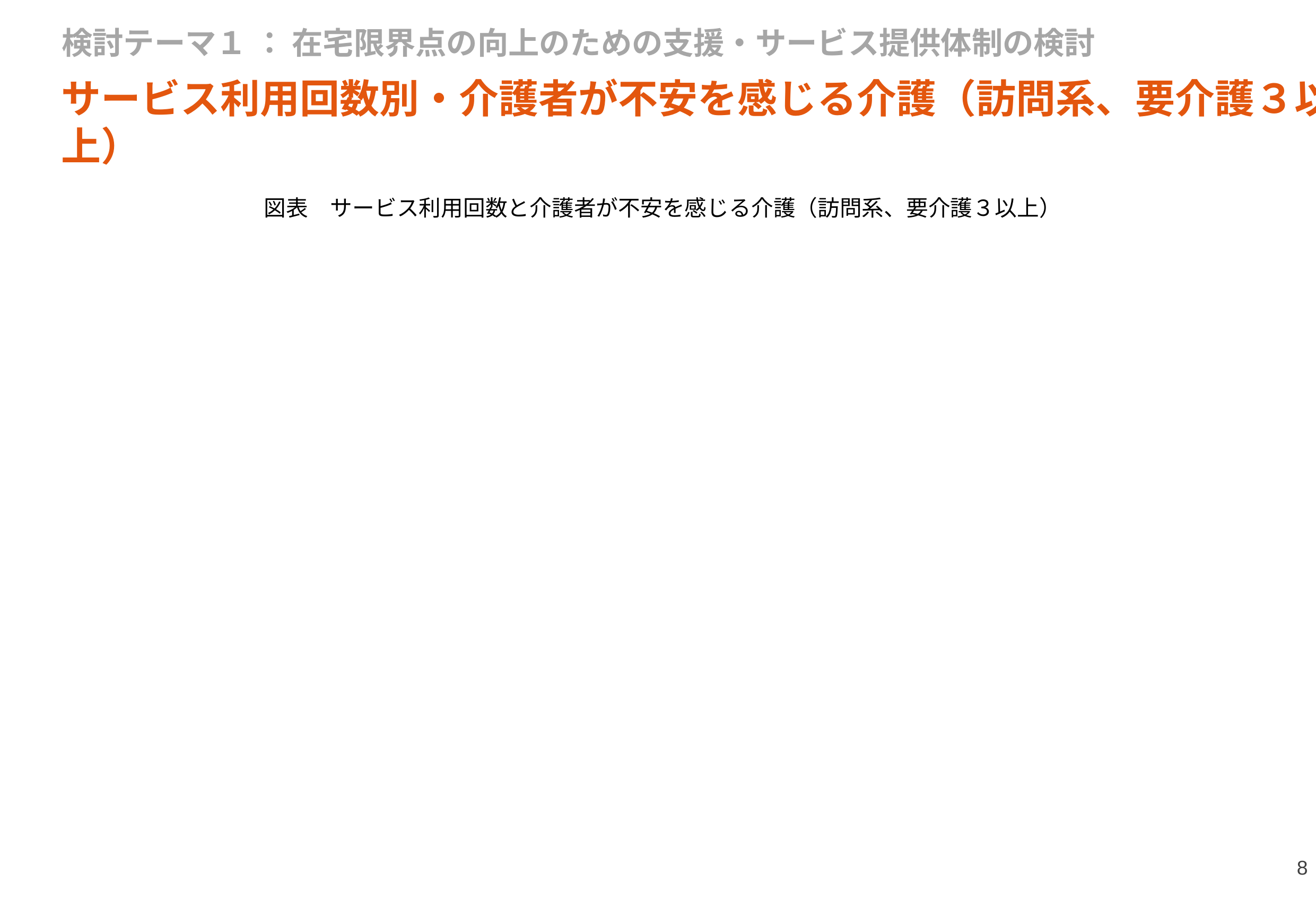

検討テーマ１ ： 在宅限界点の向上のための支援・サービス提供体制の検討
サービス利用回数別・介護者が不安を感じる介護（訪問系、要介護３以上）
図表　サービス利用回数と介護者が不安を感じる介護（訪問系、要介護３以上）
8